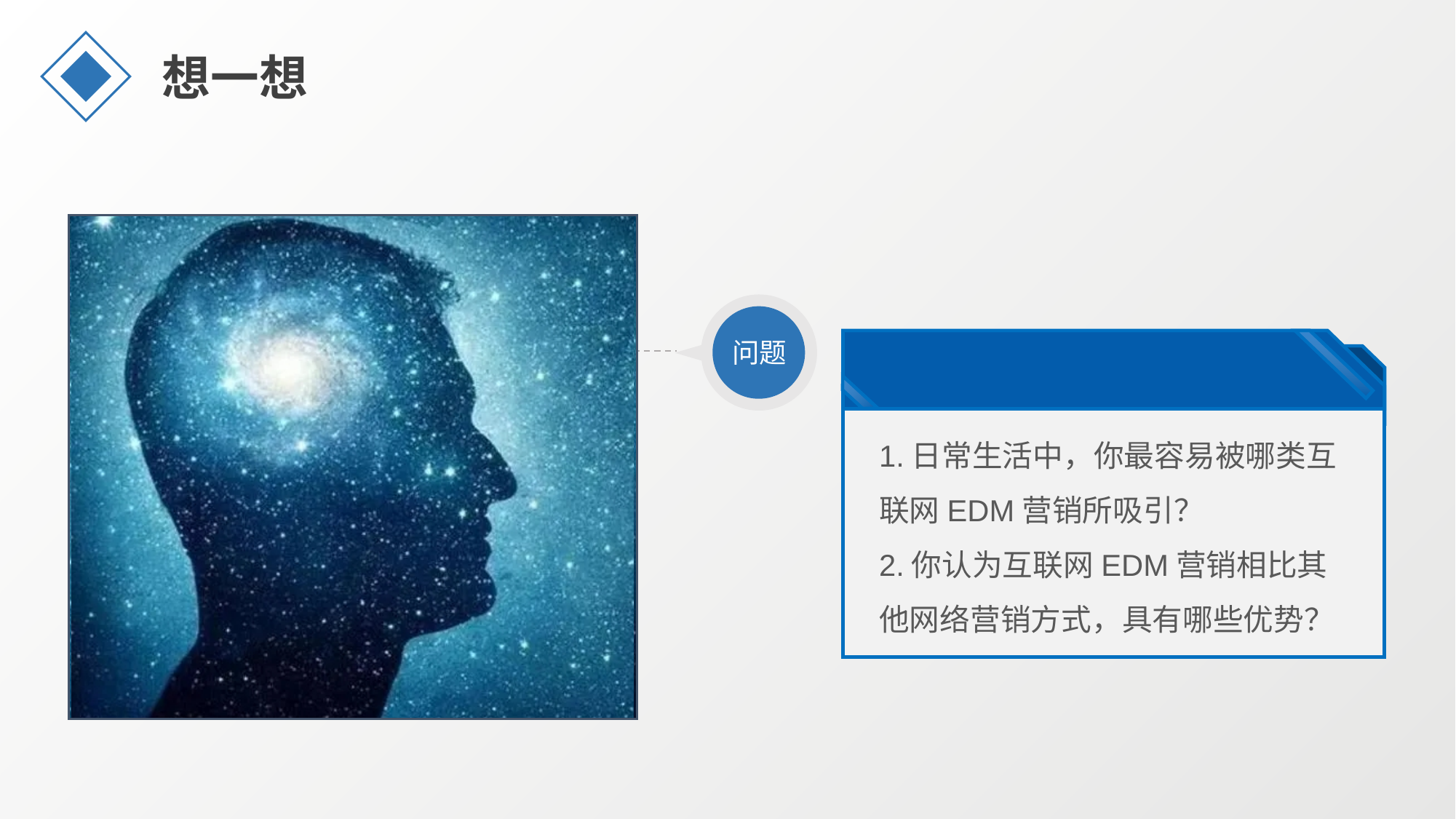

想一想

问题
1.日常生活中，你最容易被哪类互联网EDM营销所吸引？
2.你认为互联网EDM营销相比其他网络营销方式，具有哪些优势？